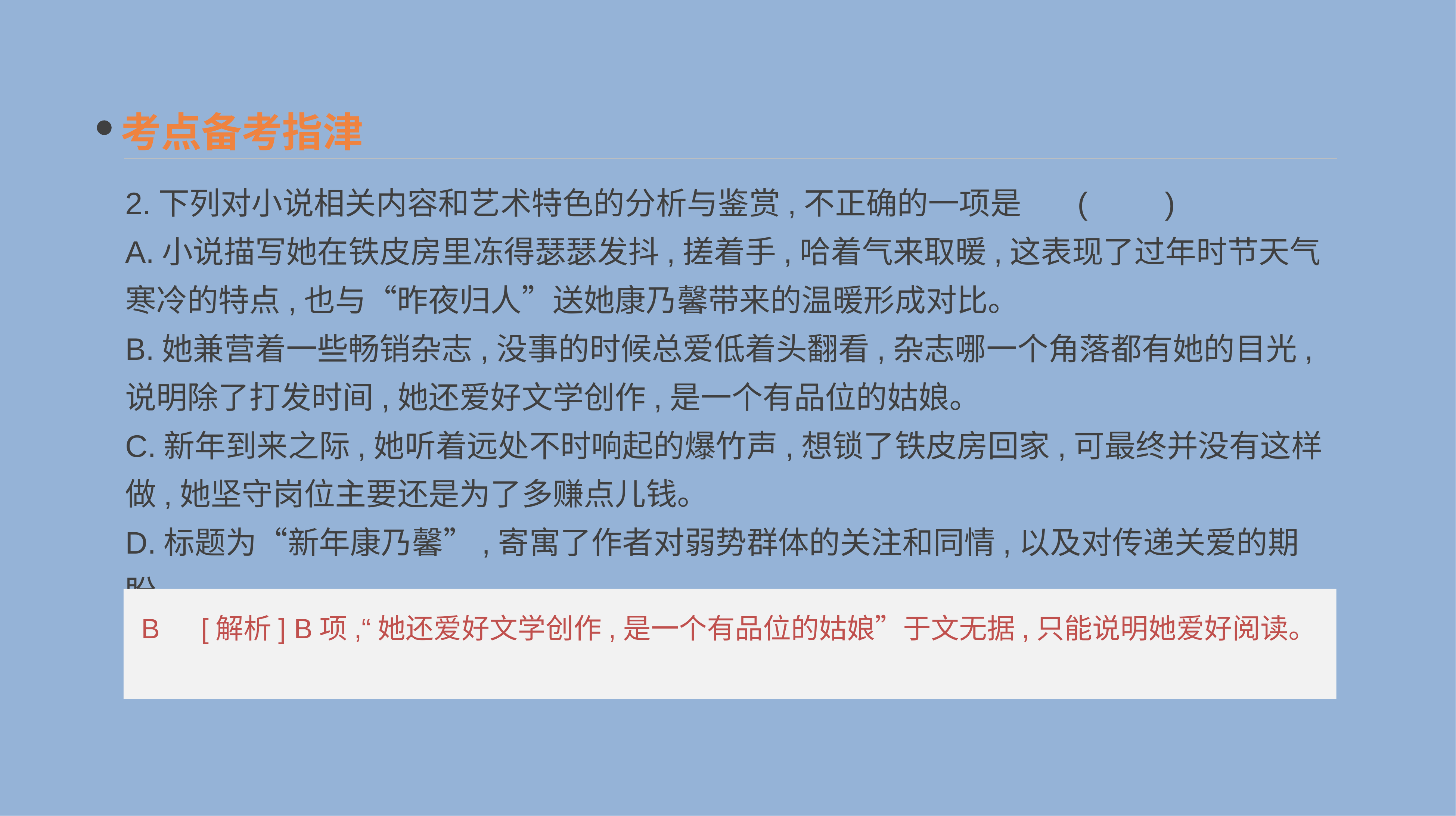

考点备考指津

2.下列对小说相关内容和艺术特色的分析与鉴赏,不正确的一项是	(　　)
A.小说描写她在铁皮房里冻得瑟瑟发抖,搓着手,哈着气来取暖,这表现了过年时节天气寒冷的特点,也与“昨夜归人”送她康乃馨带来的温暖形成对比。
B.她兼营着一些畅销杂志,没事的时候总爱低着头翻看,杂志哪一个角落都有她的目光,说明除了打发时间,她还爱好文学创作,是一个有品位的姑娘。
C.新年到来之际,她听着远处不时响起的爆竹声,想锁了铁皮房回家,可最终并没有这样做,她坚守岗位主要还是为了多赚点儿钱。
D.标题为“新年康乃馨”,寄寓了作者对弱势群体的关注和同情,以及对传递关爱的期盼。

 B　[解析] B项,“她还爱好文学创作,是一个有品位的姑娘”于文无据,只能说明她爱好阅读。